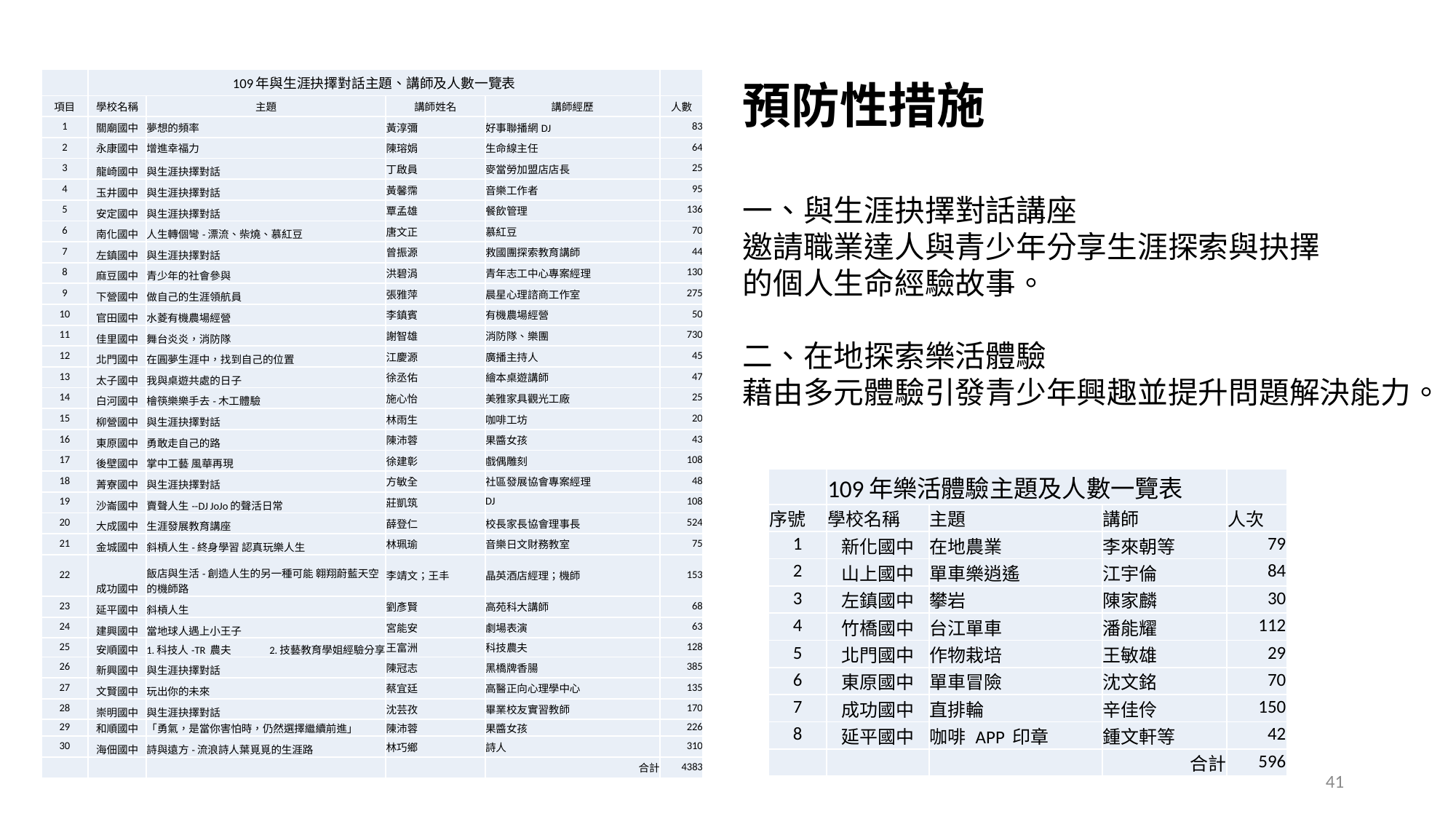

|  | 109年與生涯抉擇對話主題、講師及人數一覽表 |  |  |  |  |
| --- | --- | --- | --- | --- | --- |
| 項目 | 學校名稱 | 主題 | 講師姓名 | 講師經歷 | 人數 |
| 1 | 關廟國中 | 夢想的頻率 | 黃淳彌 | 好事聯播網DJ | 83 |
| 2 | 永康國中 | 增進幸福力 | 陳瑢娟 | 生命線主任 | 64 |
| 3 | 龍崎國中 | 與生涯抉擇對話 | 丁啟員 | 麥當勞加盟店店長 | 25 |
| 4 | 玉井國中 | 與生涯抉擇對話 | 黃馨霈 | 音樂工作者 | 95 |
| 5 | 安定國中 | 與生涯抉擇對話 | 覃孟雄 | 餐飲管理 | 136 |
| 6 | 南化國中 | 人生轉個彎-漂流、柴燒、慕紅豆 | 唐文正 | 慕紅豆 | 70 |
| 7 | 左鎮國中 | 與生涯抉擇對話 | 曾振源 | 救國團探索教育講師 | 44 |
| 8 | 麻豆國中 | 青少年的社會參與 | 洪碧涓 | 青年志工中心專案經理 | 130 |
| 9 | 下營國中 | 做自己的生涯領航員 | 張雅萍 | 晨星心理諮商工作室 | 275 |
| 10 | 官田國中 | 水菱有機農場經營 | 李鎮賓 | 有機農場經營 | 50 |
| 11 | 佳里國中 | 舞台炎炎，消防隊 | 謝智雄 | 消防隊、樂團 | 730 |
| 12 | 北門國中 | 在圓夢生涯中，找到自己的位置 | 江慶源 | 廣播主持人 | 45 |
| 13 | 太子國中 | 我與桌遊共處的日子 | 徐丞佑 | 繪本桌遊講師 | 47 |
| 14 | 白河國中 | 檜筷樂樂手去-木工體驗 | 施心怡 | 美雅家具觀光工廠 | 25 |
| 15 | 柳營國中 | 與生涯抉擇對話 | 林雨生 | 咖啡工坊 | 20 |
| 16 | 東原國中 | 勇敢走自己的路 | 陳沛蓉 | 果醬女孩 | 43 |
| 17 | 後壁國中 | 掌中工藝 風華再現 | 徐建彰 | 戲偶雕刻 | 108 |
| 18 | 菁寮國中 | 與生涯抉擇對話 | 方敏全 | 社區發展協會專案經理 | 48 |
| 19 | 沙崙國中 | 賣聲人生--DJ JoJo的聲活日常 | 莊凱筑 | DJ | 108 |
| 20 | 大成國中 | 生涯發展教育講座 | 薛登仁 | 校長家長協會理事長 | 524 |
| 21 | 金城國中 | 斜槓人生-終身學習 認真玩樂人生 | 林珮瑜 | 音樂日文財務教室 | 75 |
| 22 | 成功國中 | 飯店與生活-創造人生的另一種可能 翱翔蔚藍天空的機師路 | 李靖文；王丰 | 晶英酒店經理；機師 | 153 |
| 23 | 延平國中 | 斜槓人生 | 劉彥賢 | 高苑科大講師 | 68 |
| 24 | 建興國中 | 當地球人遇上小王子 | 宮能安 | 劇場表演 | 63 |
| 25 | 安順國中 | 1.科技人-TR 農夫 2.技藝教育學姐經驗分享 | 王富洲 | 科技農夫 | 128 |
| 26 | 新興國中 | 與生涯抉擇對話 | 陳冠志 | 黑橋牌香腸 | 385 |
| 27 | 文賢國中 | 玩出你的未來 | 蔡宜廷 | 高醫正向心理學中心 | 135 |
| 28 | 崇明國中 | 與生涯抉擇對話 | 沈芸孜 | 畢業校友實習教師 | 170 |
| 29 | 和順國中 | 「勇氣，是當你害怕時，仍然選擇繼續前進」 | 陳沛蓉 | 果醬女孩 | 226 |
| 30 | 海佃國中 | 詩與遠方-流浪詩人葉覓覓的生涯路 | 林巧鄉 | 詩人 | 310 |
|  |  |  |  | 合計 | 4383 |
預防性措施

一、與生涯抉擇對話講座
邀請職業達人與青少年分享生涯探索與抉擇
的個人生命經驗故事。

二、在地探索樂活體驗
藉由多元體驗引發青少年興趣並提升問題解決能力。

|  | 109年樂活體驗主題及人數一覽表 |  |  |  |
| --- | --- | --- | --- | --- |
| 序號 | 學校名稱 | 主題 | 講師 | 人次 |
| 1 | 新化國中 | 在地農業 | 李來朝等 | 79 |
| 2 | 山上國中 | 單車樂逍遙 | 江宇倫 | 84 |
| 3 | 左鎮國中 | 攀岩 | 陳家麟 | 30 |
| 4 | 竹橋國中 | 台江單車 | 潘能耀 | 112 |
| 5 | 北門國中 | 作物栽培 | 王敏雄 | 29 |
| 6 | 東原國中 | 單車冒險 | 沈文銘 | 70 |
| 7 | 成功國中 | 直排輪 | 辛佳伶 | 150 |
| 8 | 延平國中 | 咖啡 APP 印章 | 鍾文軒等 | 42 |
|  |  |  | 合計 | 596 |
41